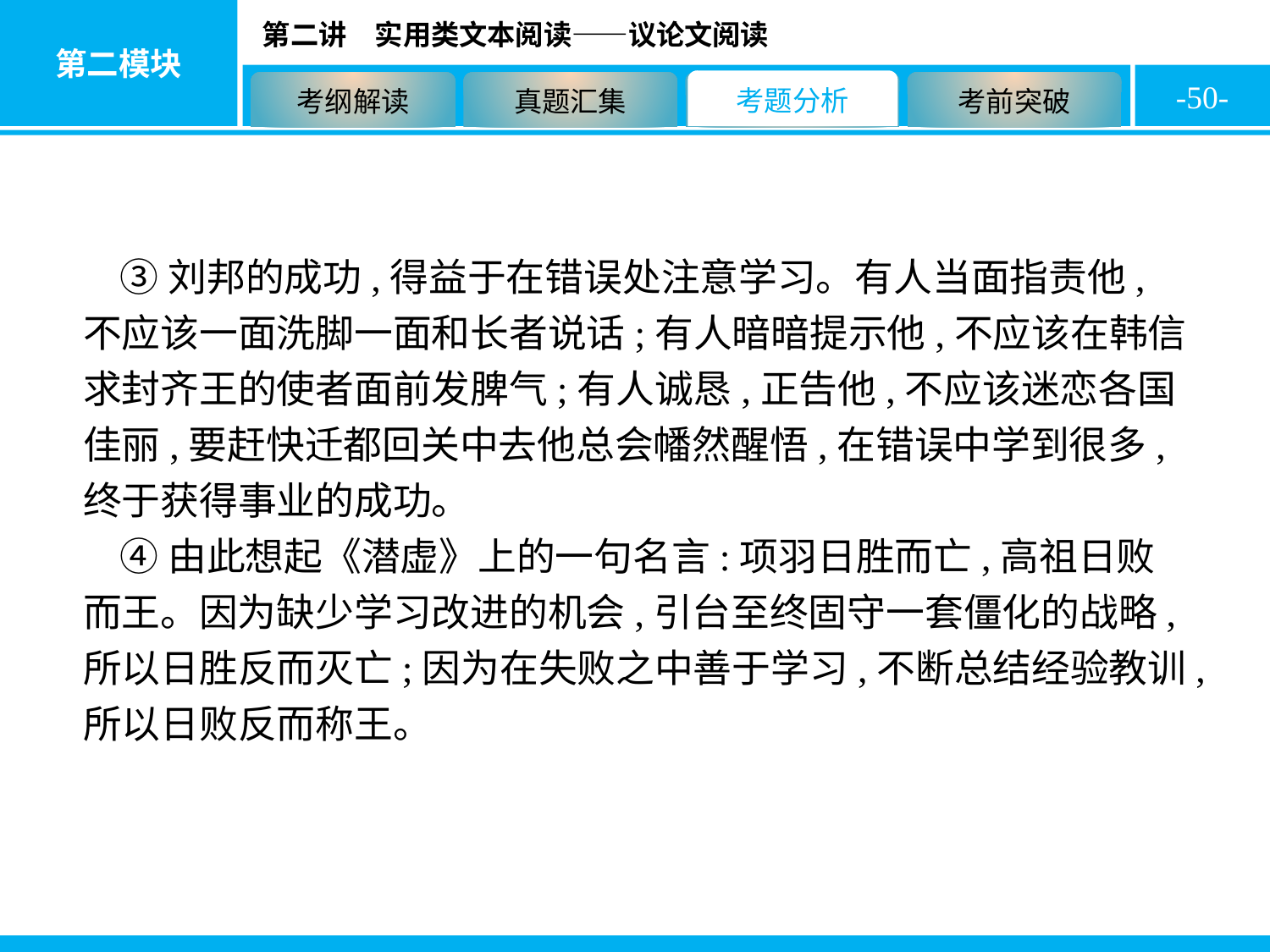

-50-
③刘邦的成功,得益于在错误处注意学习。有人当面指责他,不应该一面洗脚一面和长者说话;有人暗暗提示他,不应该在韩信求封齐王的使者面前发脾气;有人诚恳,正告他,不应该迷恋各国佳丽,要赶快迁都回关中去他总会幡然醒悟,在错误中学到很多,终于获得事业的成功。
④由此想起《潜虚》上的一句名言:项羽日胜而亡,高祖日败而王。因为缺少学习改进的机会,引台至终固守一套僵化的战略,所以日胜反而灭亡;因为在失败之中善于学习,不断总结经验教训,所以日败反而称王。